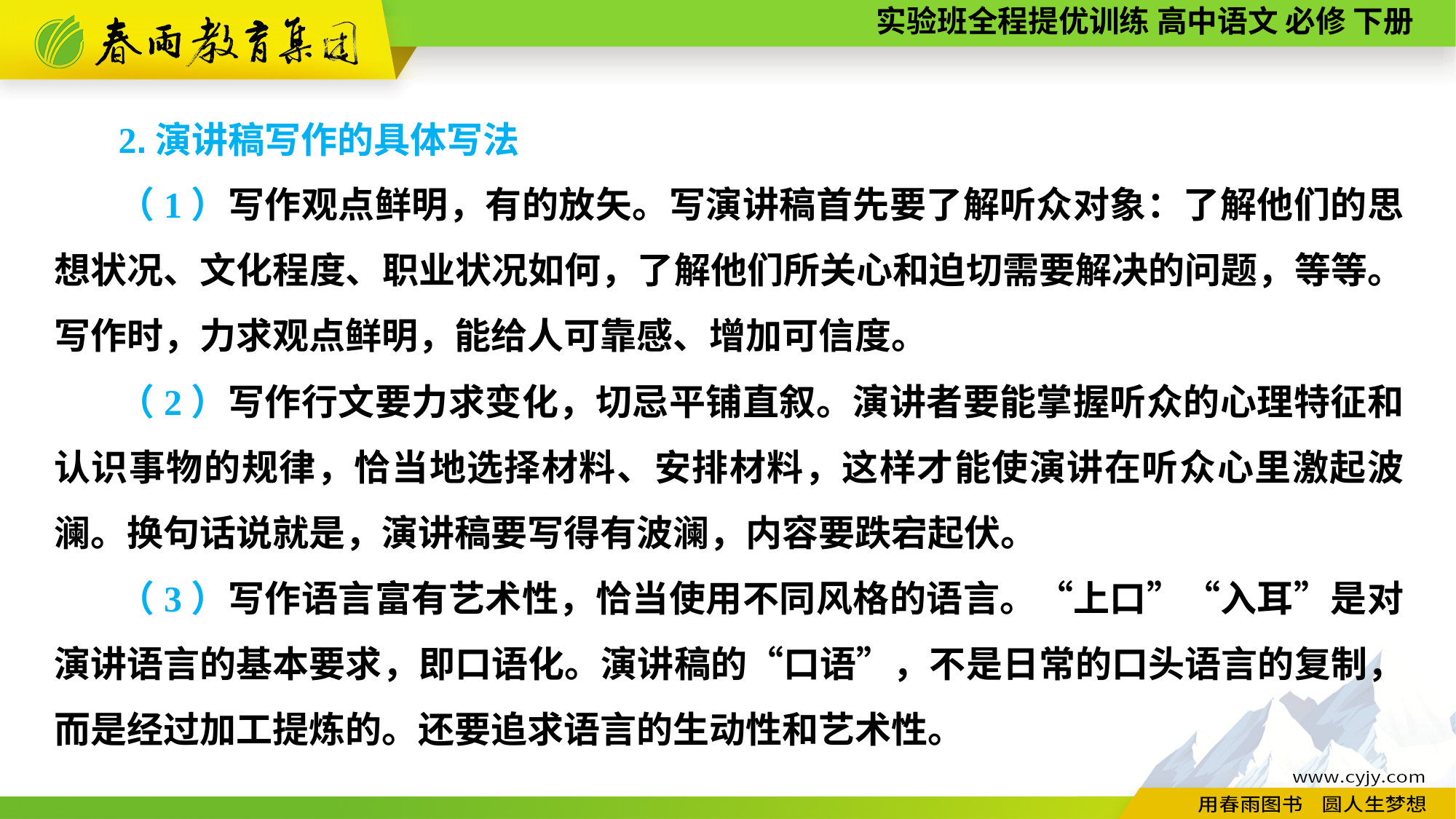

2.演讲稿写作的具体写法
（1）写作观点鲜明，有的放矢。写演讲稿首先要了解听众对象：了解他们的思想状况、文化程度、职业状况如何，了解他们所关心和迫切需要解决的问题，等等。写作时，力求观点鲜明，能给人可靠感、增加可信度。
（2）写作行文要力求变化，切忌平铺直叙。演讲者要能掌握听众的心理特征和认识事物的规律，恰当地选择材料、安排材料，这样才能使演讲在听众心里激起波澜。换句话说就是，演讲稿要写得有波澜，内容要跌宕起伏。
（3）写作语言富有艺术性，恰当使用不同风格的语言。“上口”“入耳”是对演讲语言的基本要求，即口语化。演讲稿的“口语”，不是日常的口头语言的复制，而是经过加工提炼的。还要追求语言的生动性和艺术性。